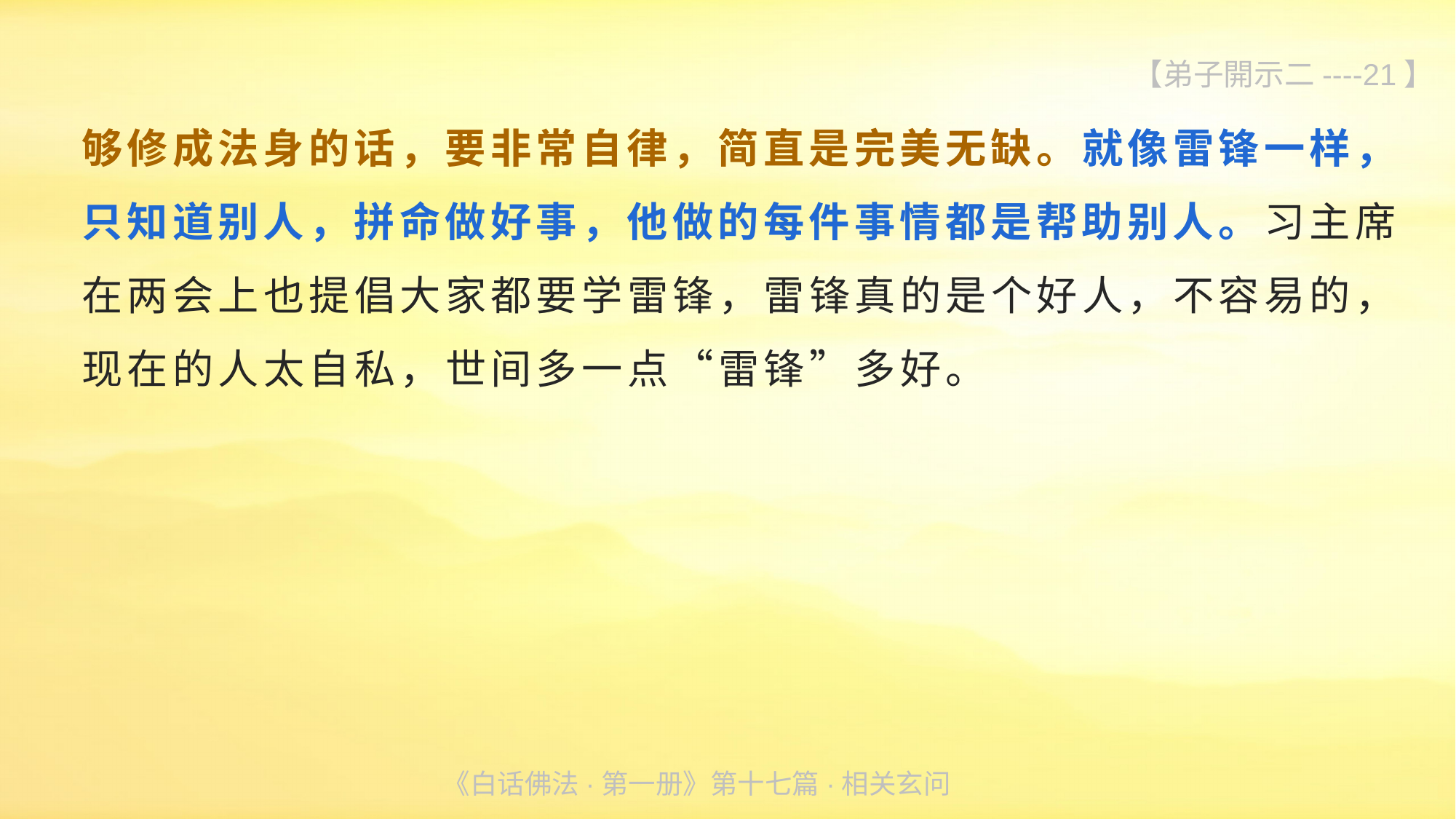

【弟子開示二----21】
够修成法身的话，要非常自律，简直是完美无缺。就像雷锋一样，
只知道别人，拼命做好事，他做的每件事情都是帮助别人。习主席在两会上也提倡大家都要学雷锋，雷锋真的是个好人，不容易的，现在的人太自私，世间多一点“雷锋”多好。
《白话佛法·第一册》第十七篇·相关玄问